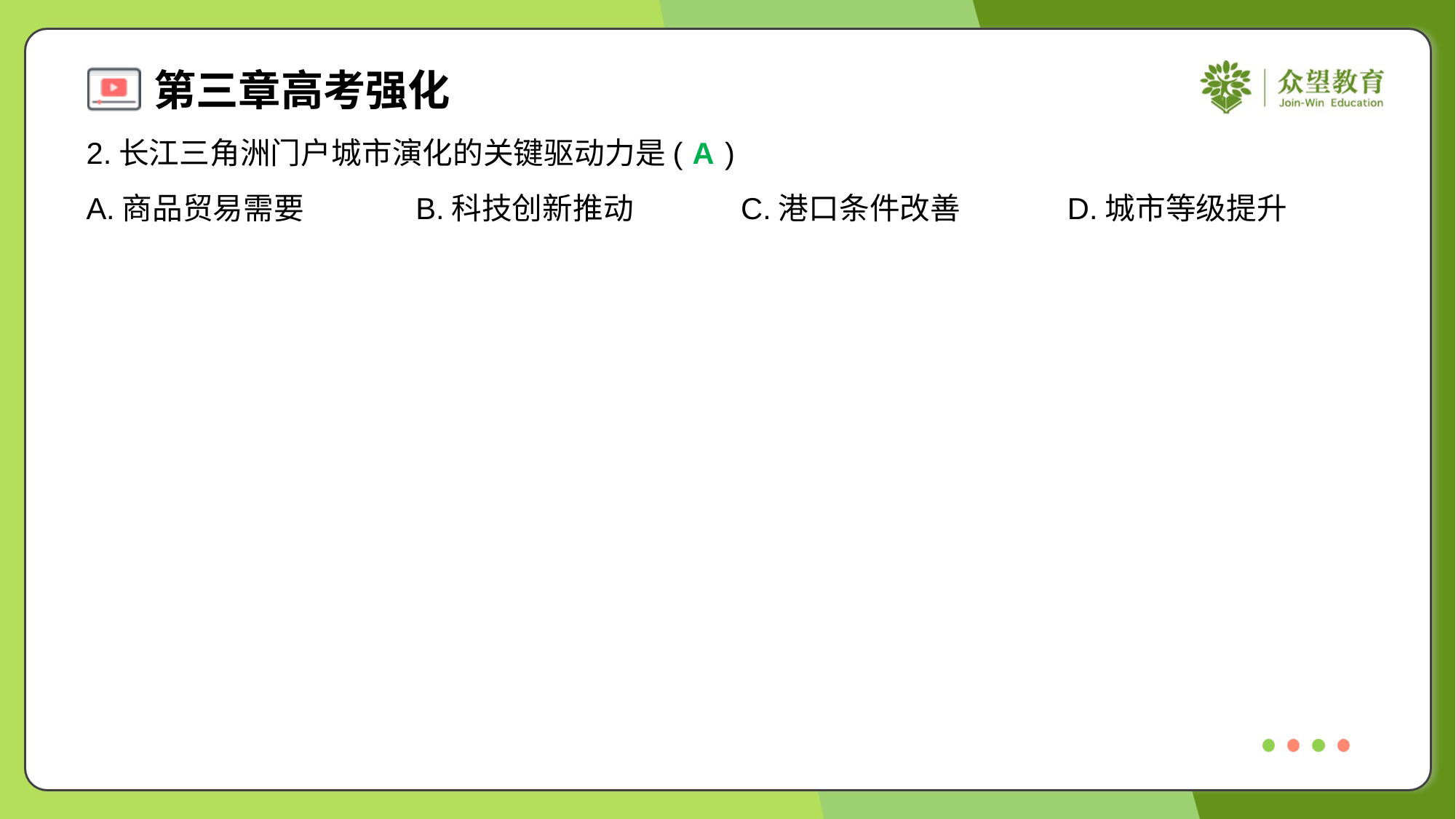

2.长江三角洲门户城市演化的关键驱动力是(     )
A
A.商品贸易需要	B.科技创新推动	C.港口条件改善	D.城市等级提升